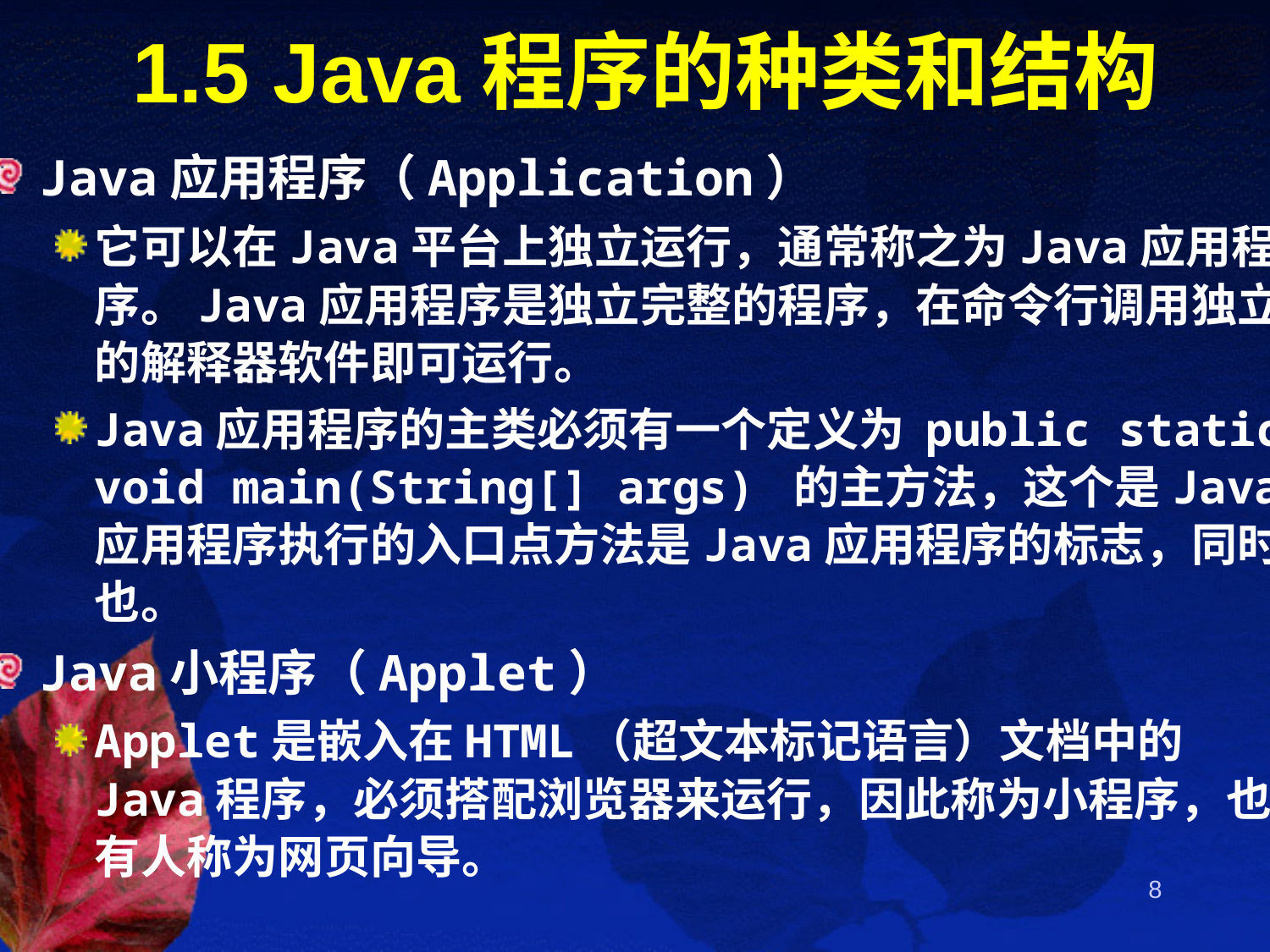

# 1.5 Java程序的种类和结构
Java应用程序（Application）
它可以在Java平台上独立运行，通常称之为Java应用程序。Java应用程序是独立完整的程序，在命令行调用独立的解释器软件即可运行。
Java应用程序的主类必须有一个定义为 public static void main(String[] args) 的主方法，这个是Java应用程序执行的入口点方法是Java应用程序的标志，同时也。
Java小程序（Applet）
Applet是嵌入在HTML（超文本标记语言）文档中的Java程序，必须搭配浏览器来运行，因此称为小程序，也有人称为网页向导。
8